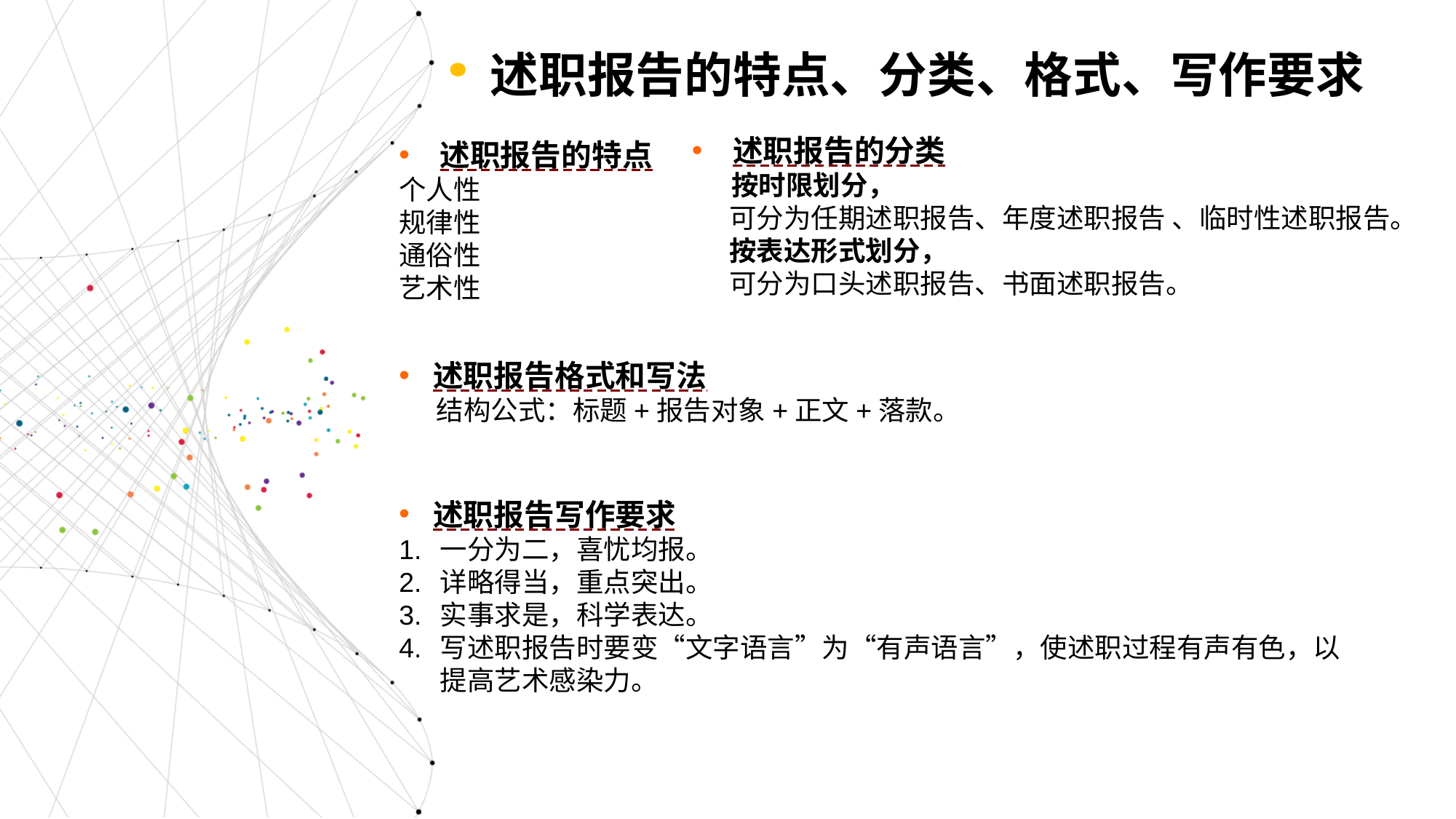

述职报告的特点、分类、格式、写作要求

述职报告的特点
个人性
规律性
通俗性
艺术性
述职报告的分类
       按时限划分，
     可分为任期述职报告、年度述职报告 、临时性述职报告。
     按表达形式划分，
     可分为口头述职报告、书面述职报告。
述职报告格式和写法
     结构公式：标题+报告对象+正文+落款。

述职报告写作要求
一分为二，喜忧均报。
详略得当，重点突出。
实事求是，科学表达。
写述职报告时要变“文字语言”为“有声语言”，使述职过程有声有色，以提高艺术感染力。